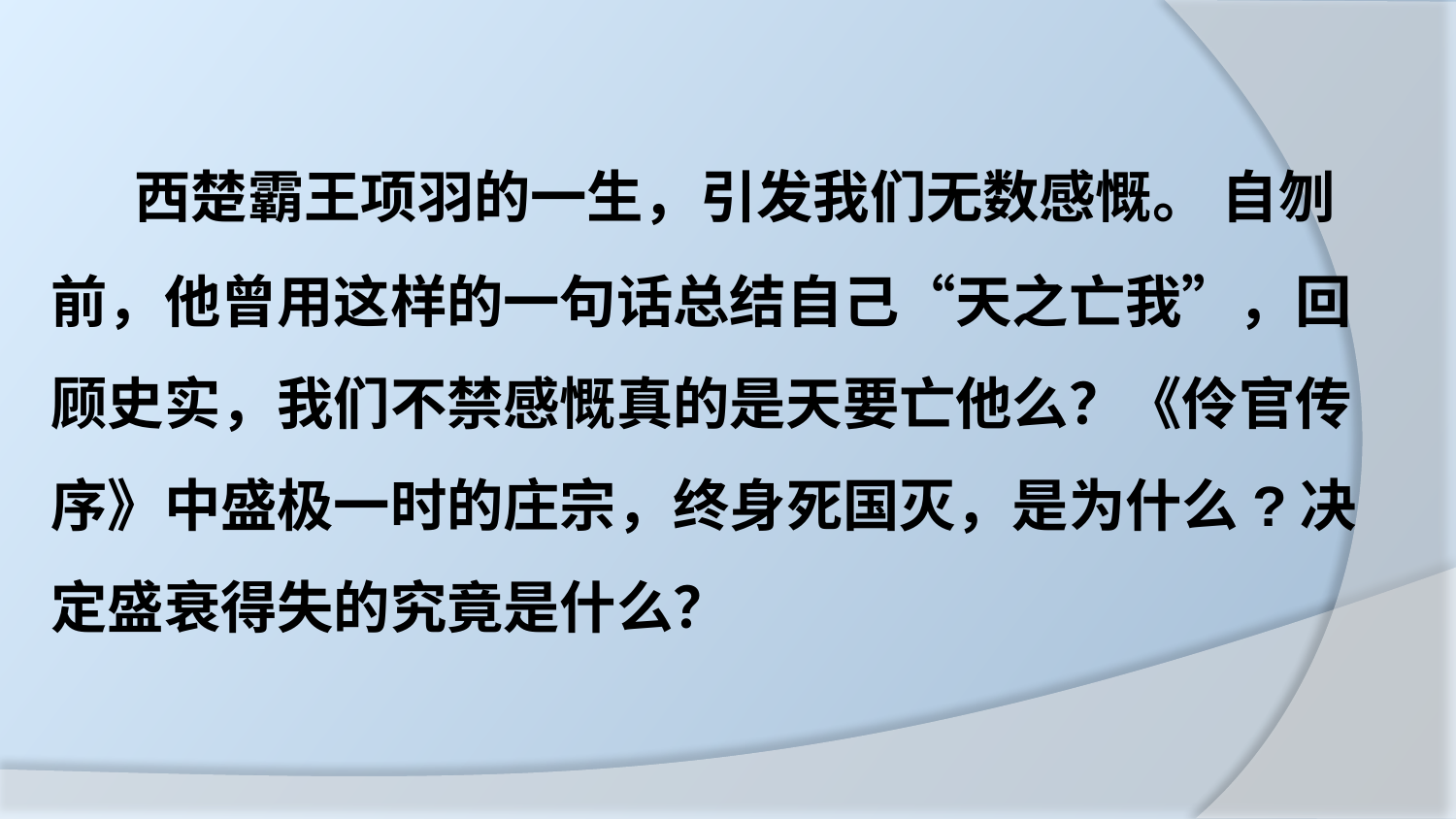

西楚霸王项羽的一生，引发我们无数感慨。 自刎前，他曾用这样的一句话总结自己“天之亡我”，回顾史实，我们不禁感慨真的是天要亡他么？《伶官传序》中盛极一时的庄宗，终身死国灭，是为什么?决定盛衰得失的究竟是什么？